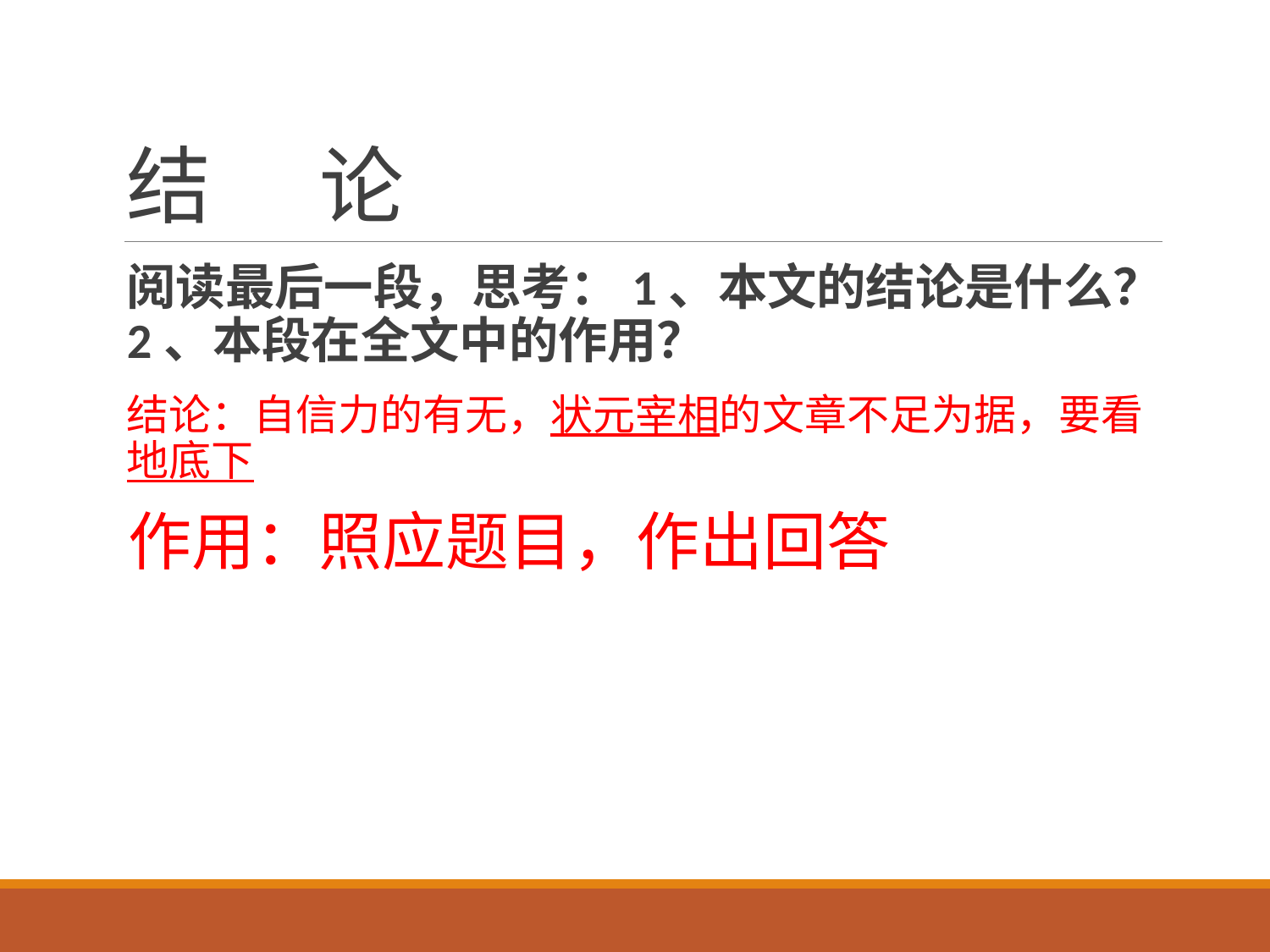

# 结      论
阅读最后一段，思考：1、本文的结论是什么？2、本段在全文中的作用？
结论：自信力的有无，状元宰相的文章不足为据，要看地底下
作用：照应题目，作出回答